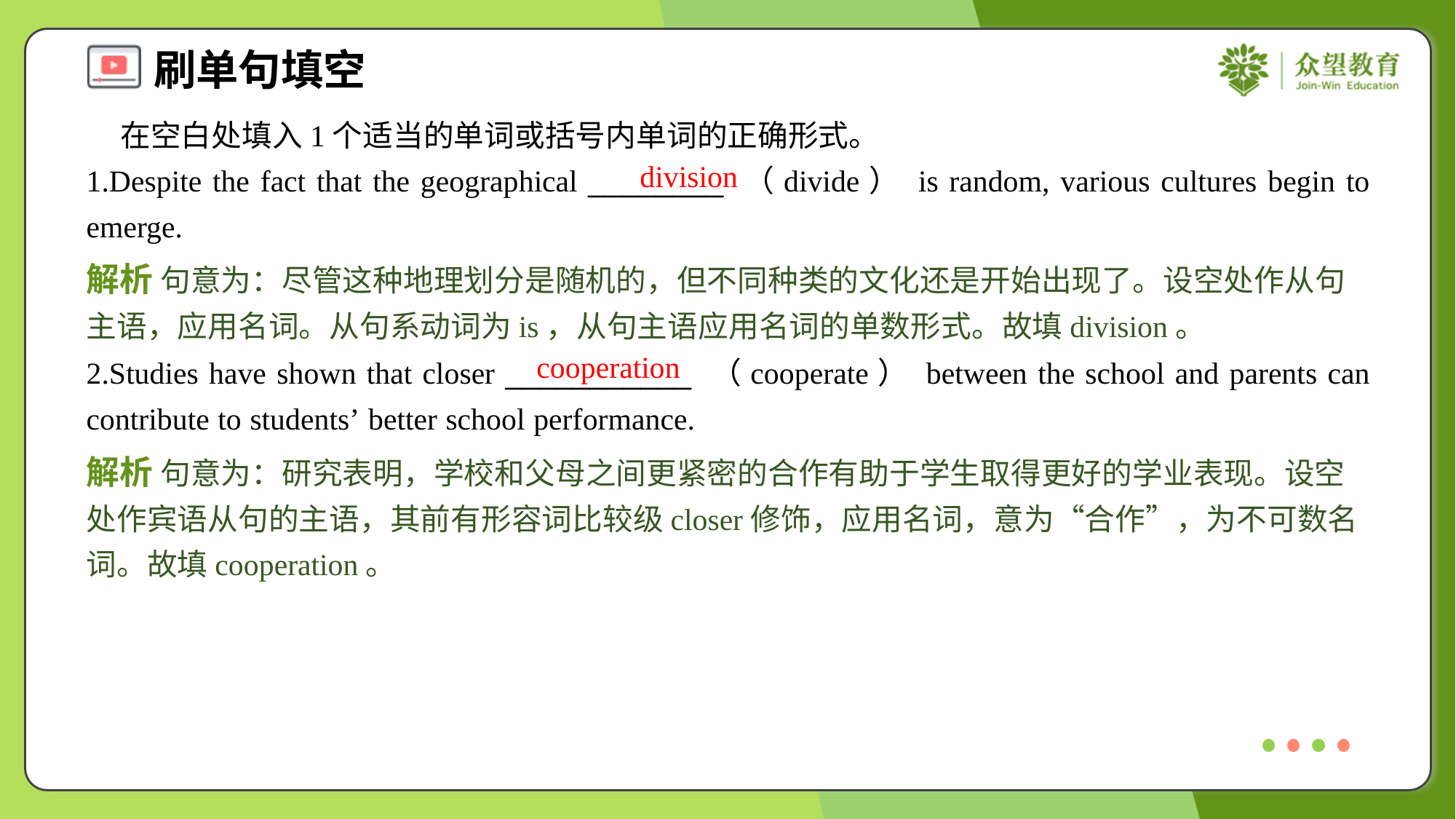

在空白处填入1个适当的单词或括号内单词的正确形式。
1.Despite the fact that the geographical ________ （divide） is random, various cultures begin to emerge.
division
解析 句意为：尽管这种地理划分是随机的，但不同种类的文化还是开始出现了。设空处作从句主语，应用名词。从句系动词为is，从句主语应用名词的单数形式。故填division。
cooperation
2.Studies have shown that closer ___________ （cooperate） between the school and parents can contribute to students’ better school performance.
解析 句意为：研究表明，学校和父母之间更紧密的合作有助于学生取得更好的学业表现。设空处作宾语从句的主语，其前有形容词比较级closer修饰，应用名词，意为“合作”，为不可数名词。故填cooperation。